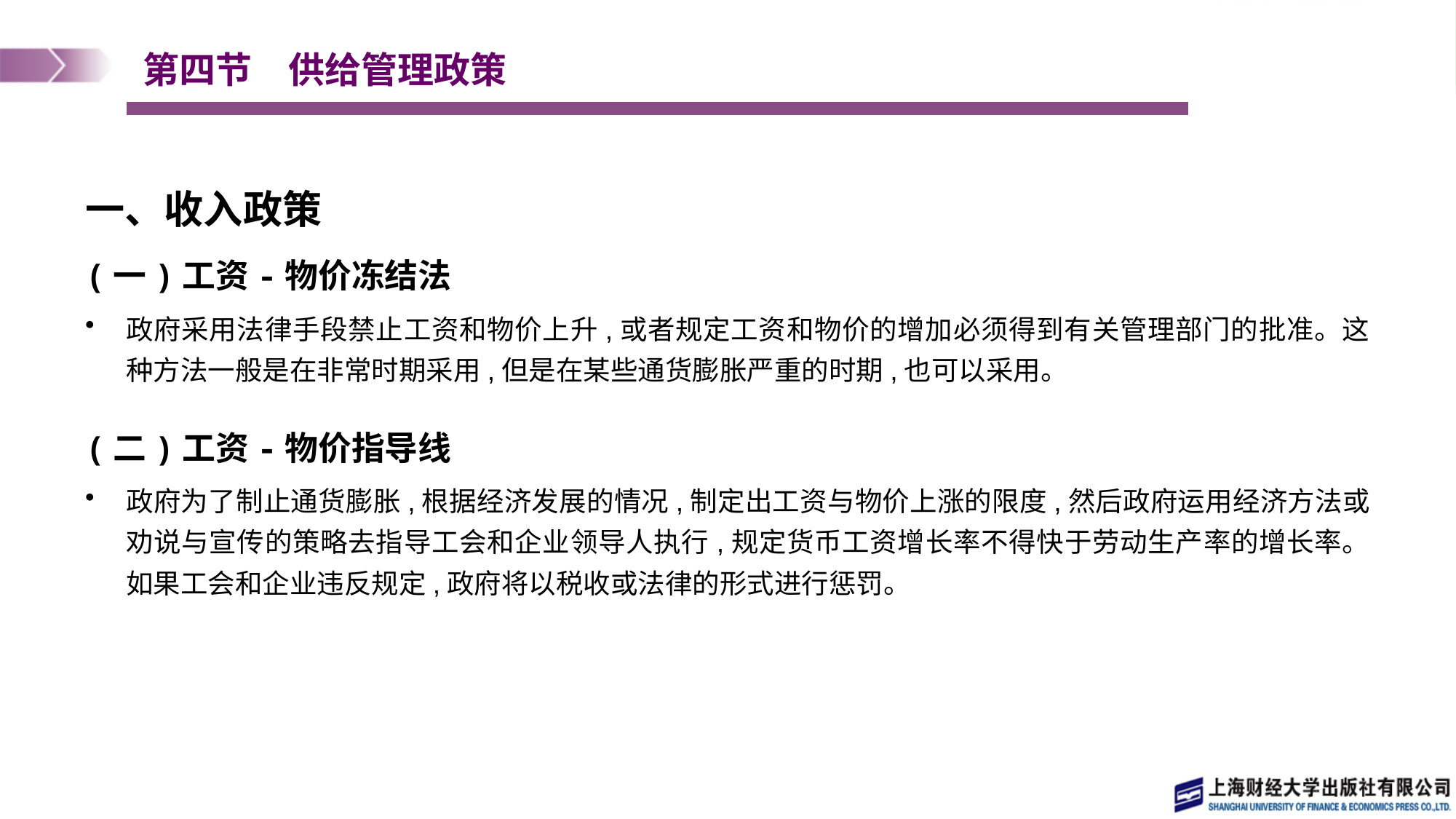

# 第四节　供给管理政策
一、收入政策
(一)工资-物价冻结法
政府采用法律手段禁止工资和物价上升,或者规定工资和物价的增加必须得到有关管理部门的批准。这种方法一般是在非常时期采用,但是在某些通货膨胀严重的时期,也可以采用。
(二)工资-物价指导线
政府为了制止通货膨胀,根据经济发展的情况,制定出工资与物价上涨的限度,然后政府运用经济方法或劝说与宣传的策略去指导工会和企业领导人执行,规定货币工资增长率不得快于劳动生产率的增长率。如果工会和企业违反规定,政府将以税收或法律的形式进行惩罚。